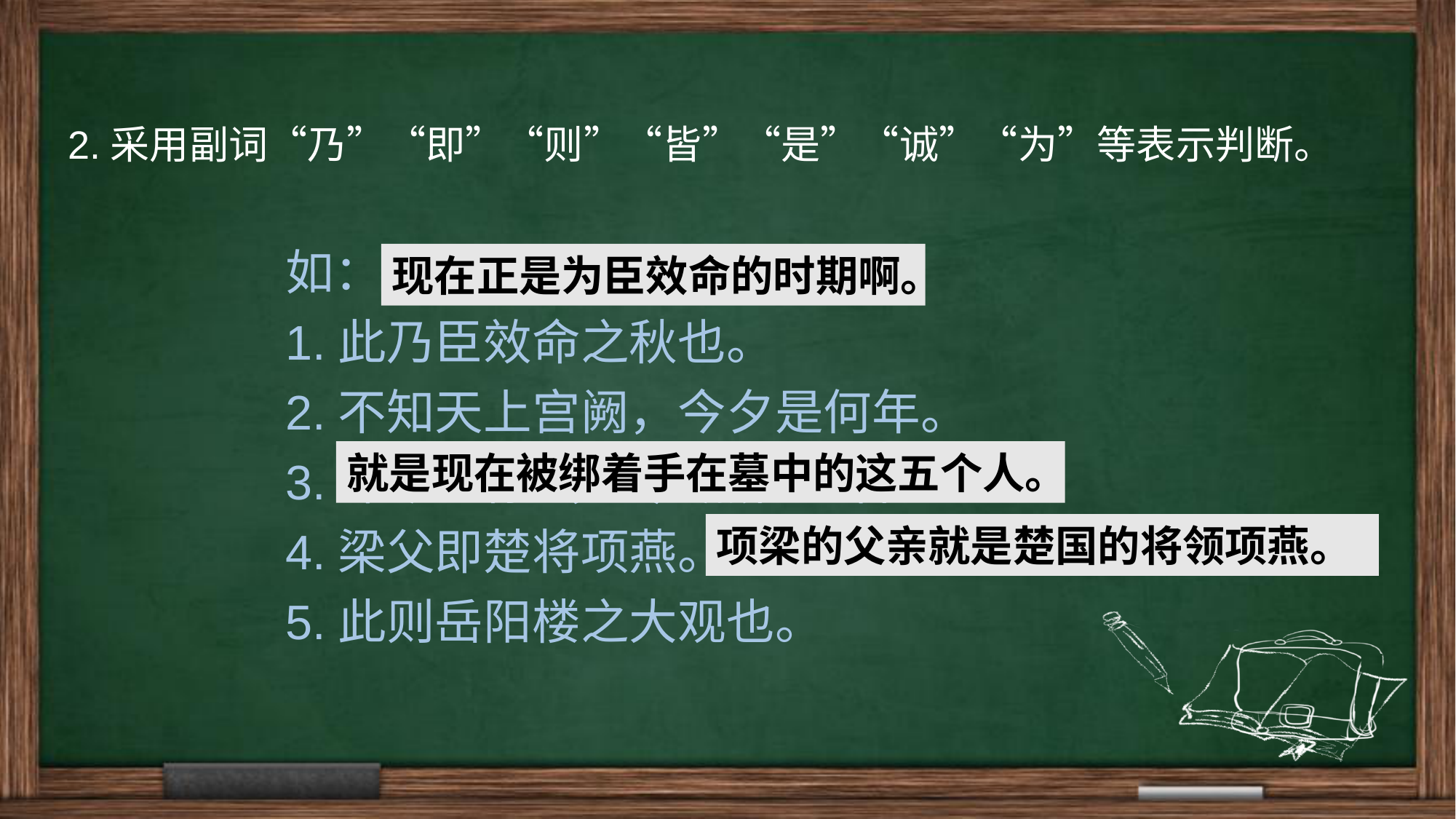

# 2.采用副词“乃”“即”“则”“皆”“是”“诚”“为”等表示判断。
如：
1.此乃臣效命之秋也。
2.不知天上宫阙，今夕是何年。
3.即今之傫（lěi）然在墓者。
4.梁父即楚将项燕。
5.此则岳阳楼之大观也。
现在正是为臣效命的时期啊。
就是现在被绑着手在墓中的这五个人。
项梁的父亲就是楚国的将领项燕。